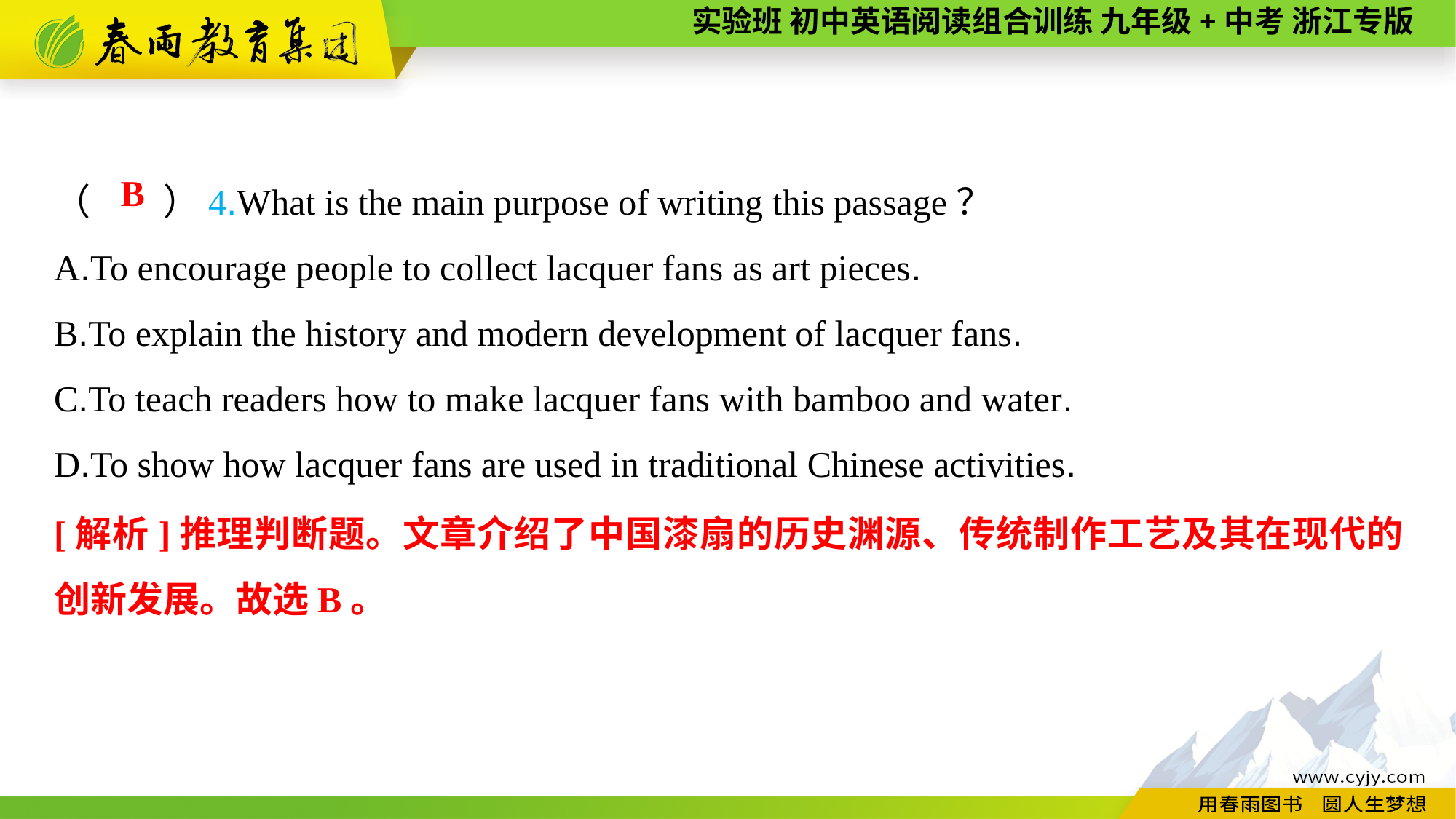

（　　）4.What is the main purpose of writing this passage？
A.To encourage people to collect lacquer fans as art pieces.
B.To explain the history and modern development of lacquer fans.
C.To teach readers how to make lacquer fans with bamboo and water.
D.To show how lacquer fans are used in traditional Chinese activities.
B
[解析]推理判断题。文章介绍了中国漆扇的历史渊源、传统制作工艺及其在现代的创新发展。故选B。